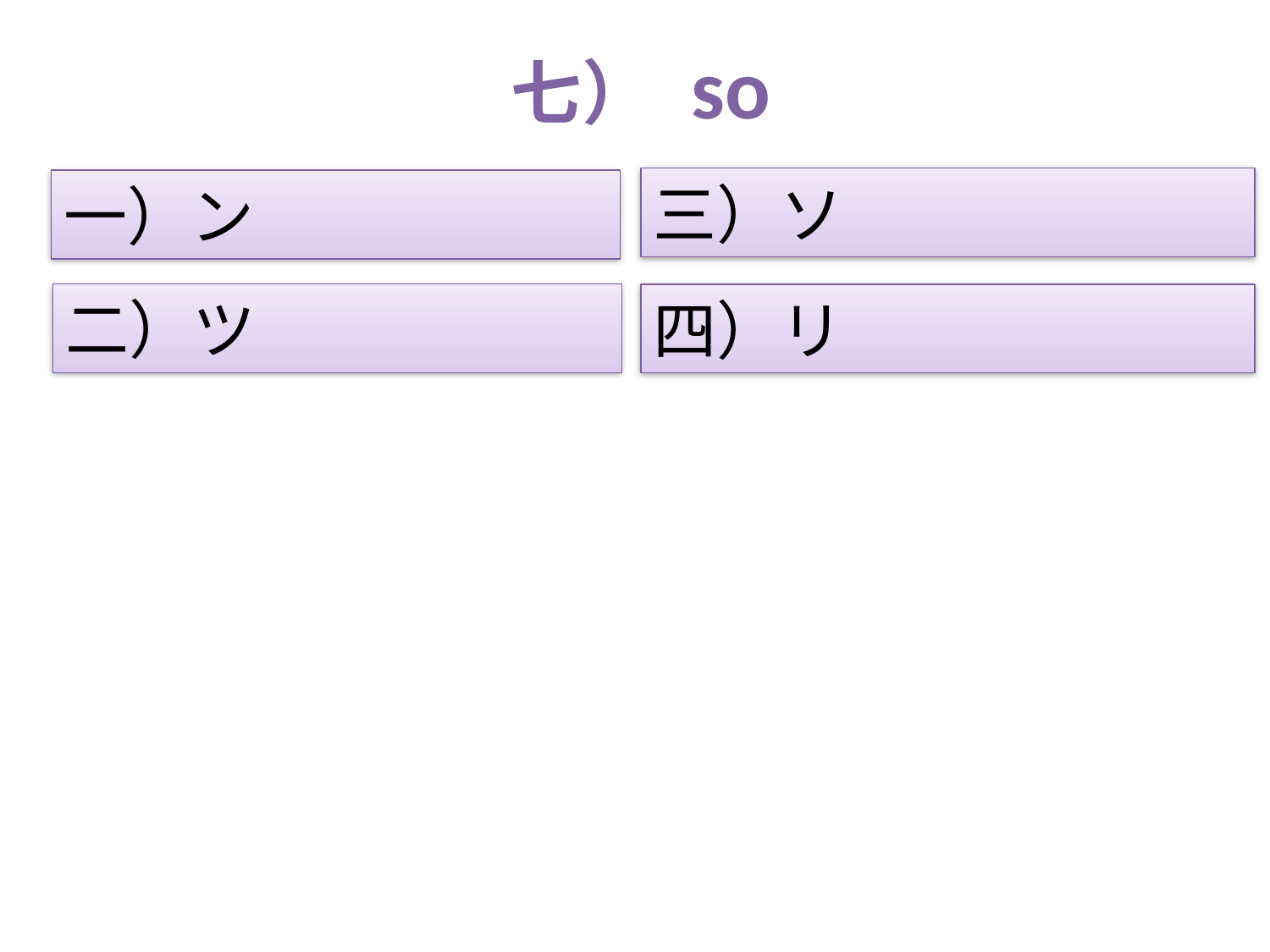

# 七） so
三）ソ
一）ン
二）ツ
四）リ